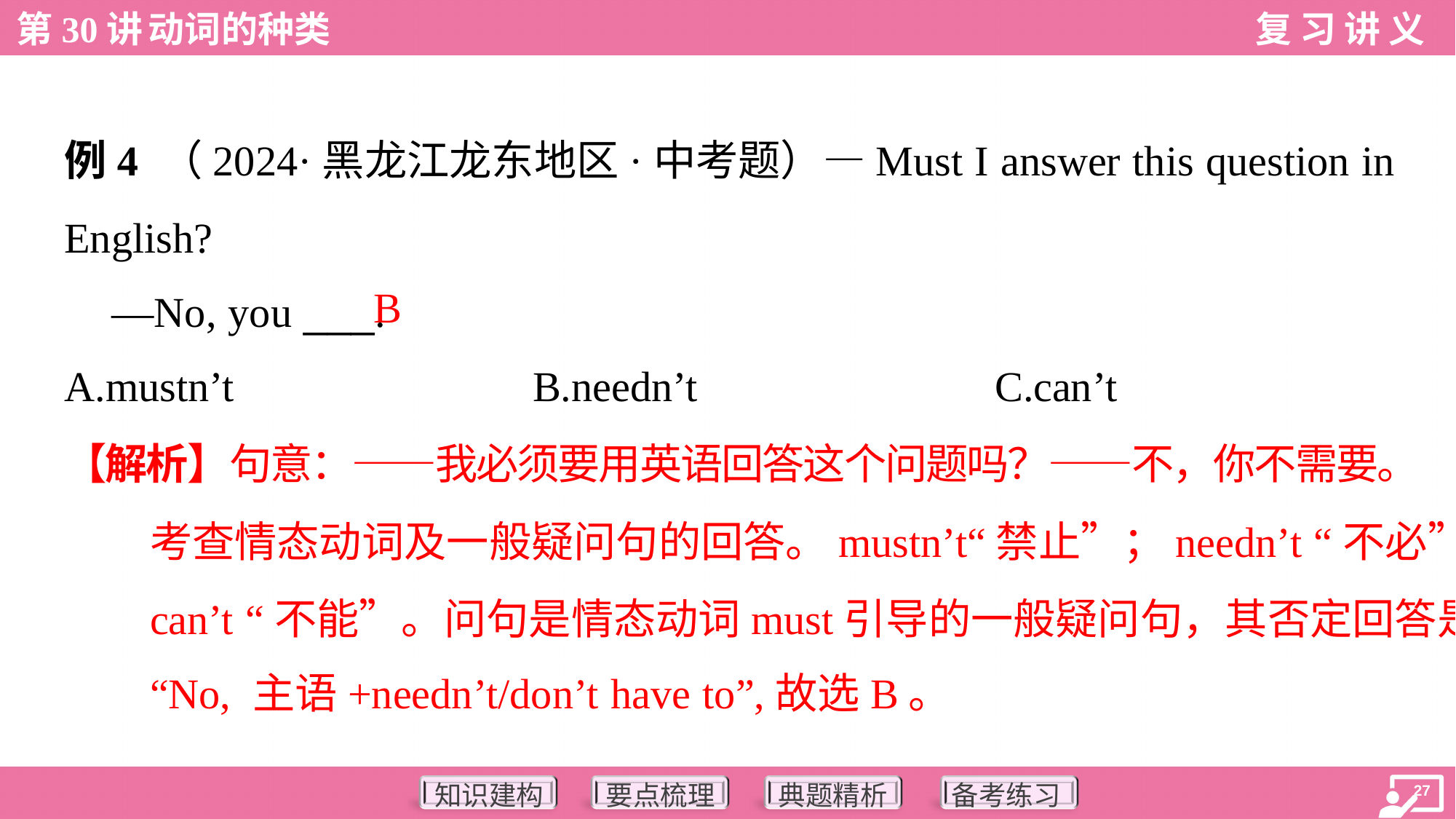

例4 （2024·黑龙江龙东地区·中考题）—Must I answer this question in
English?
    —No, you ___.
B
A.mustn’t	B.needn’t	C.can’t
【解析】句意：——我必须要用英语回答这个问题吗？——不，你不需要。
考查情态动词及一般疑问句的回答。mustn’t“禁止”；needn’t “不必” ；
can’t “不能”。问句是情态动词must引导的一般疑问句，其否定回答是
“No, 主语+needn’t/don’t have to”,故选B。